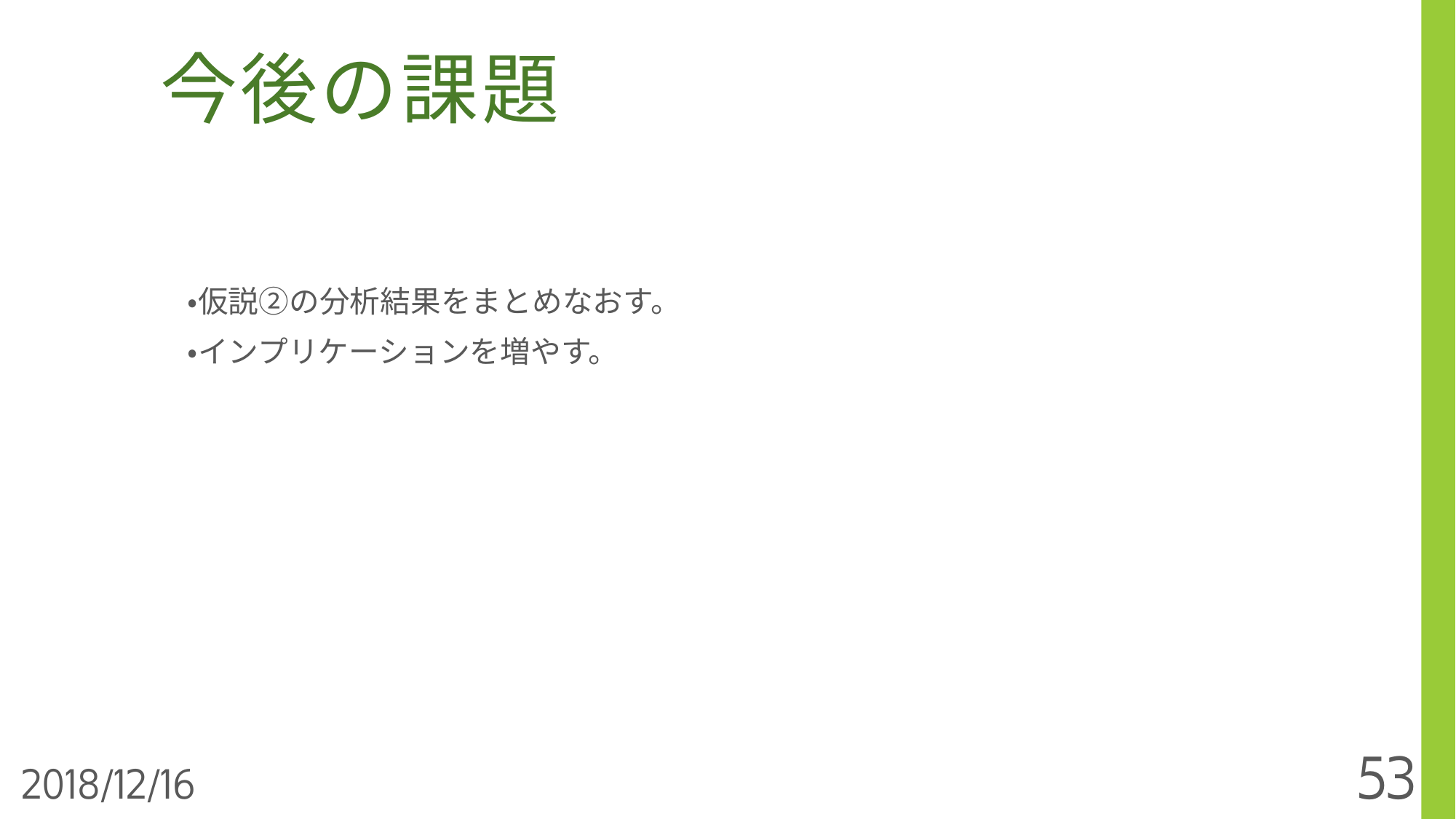

# 今後の課題
・仮説②の分析結果をまとめなおす。
・インプリケーションを増やす。
53
2018/12/16